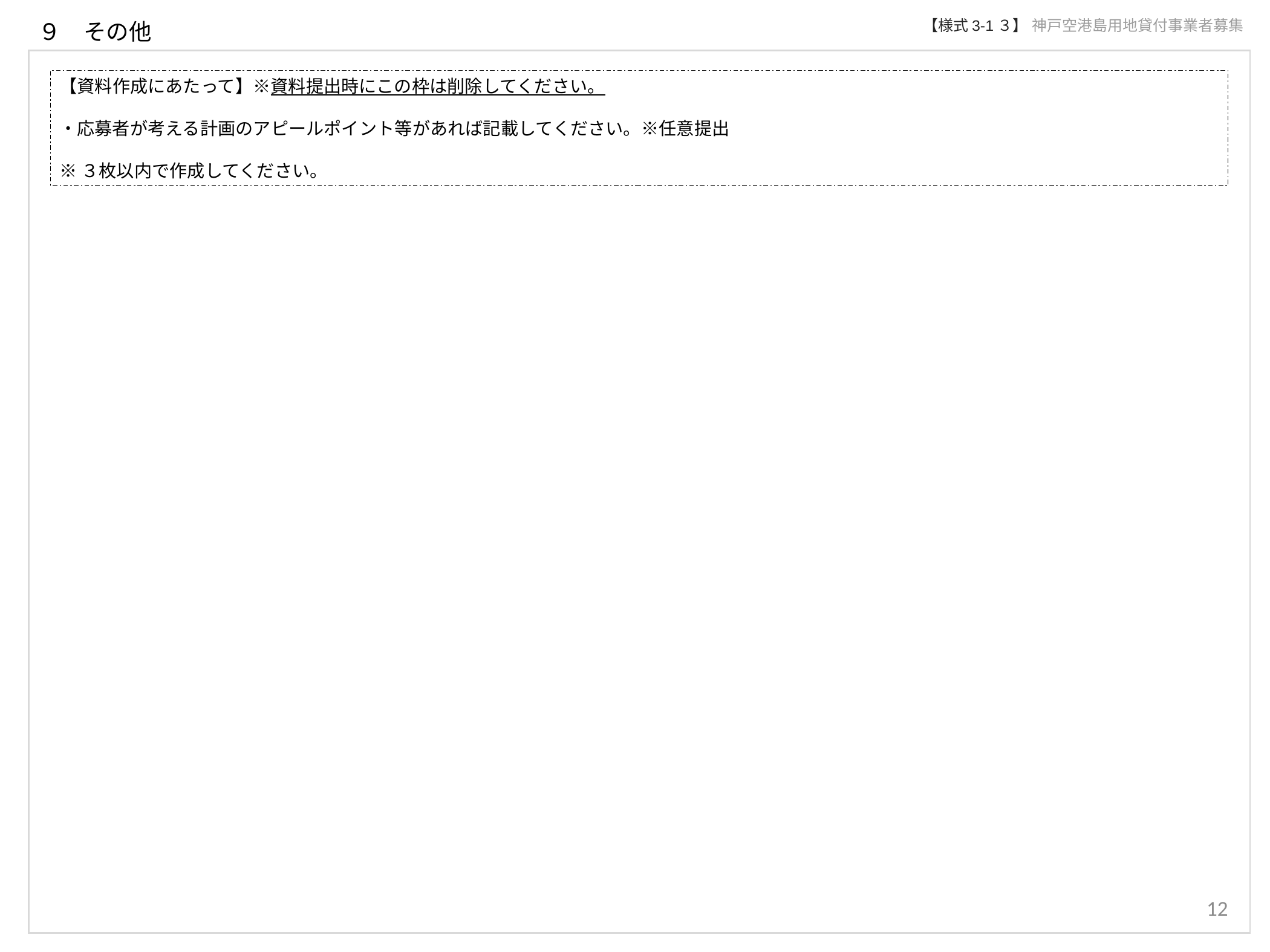

【様式3-1３】
神戸空港島用地貸付事業者募集
９　その他

【資料作成にあたって】※資料提出時にこの枠は削除してください。

・応募者が考える計画のアピールポイント等があれば記載してください。※任意提出

※３枚以内で作成してください。
12